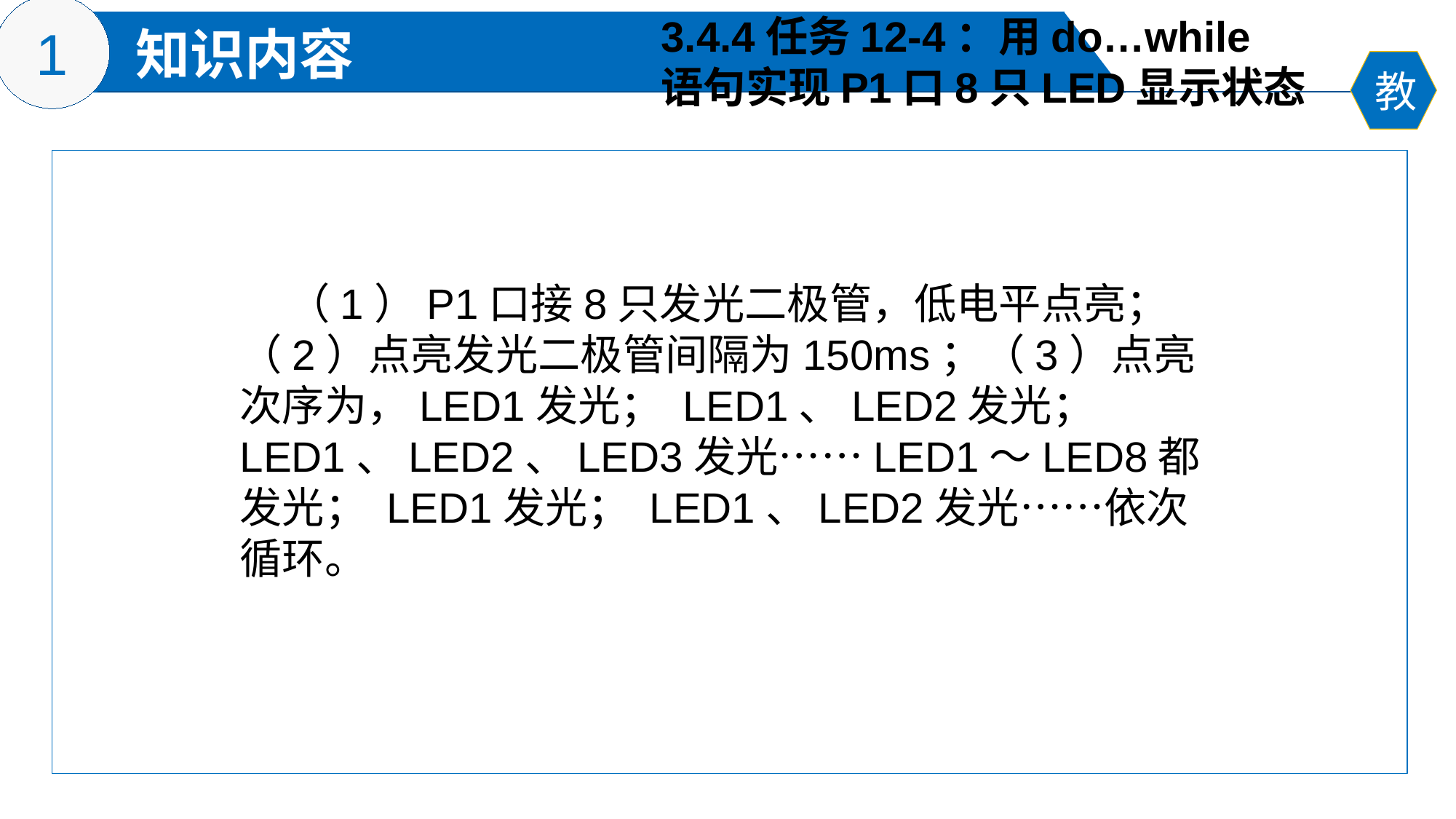

3.4.4任务12-4：用do…while
语句实现P1口8只LED显示状态

    （1）P1口接8只发光二极管，低电平点亮；（2）点亮发光二极管间隔为150ms；（3）点亮次序为，LED1发光； LED1、LED2发光； LED1、LED2、LED3发光……LED1～LED8都发光； LED1发光； LED1、LED2发光……依次循环。